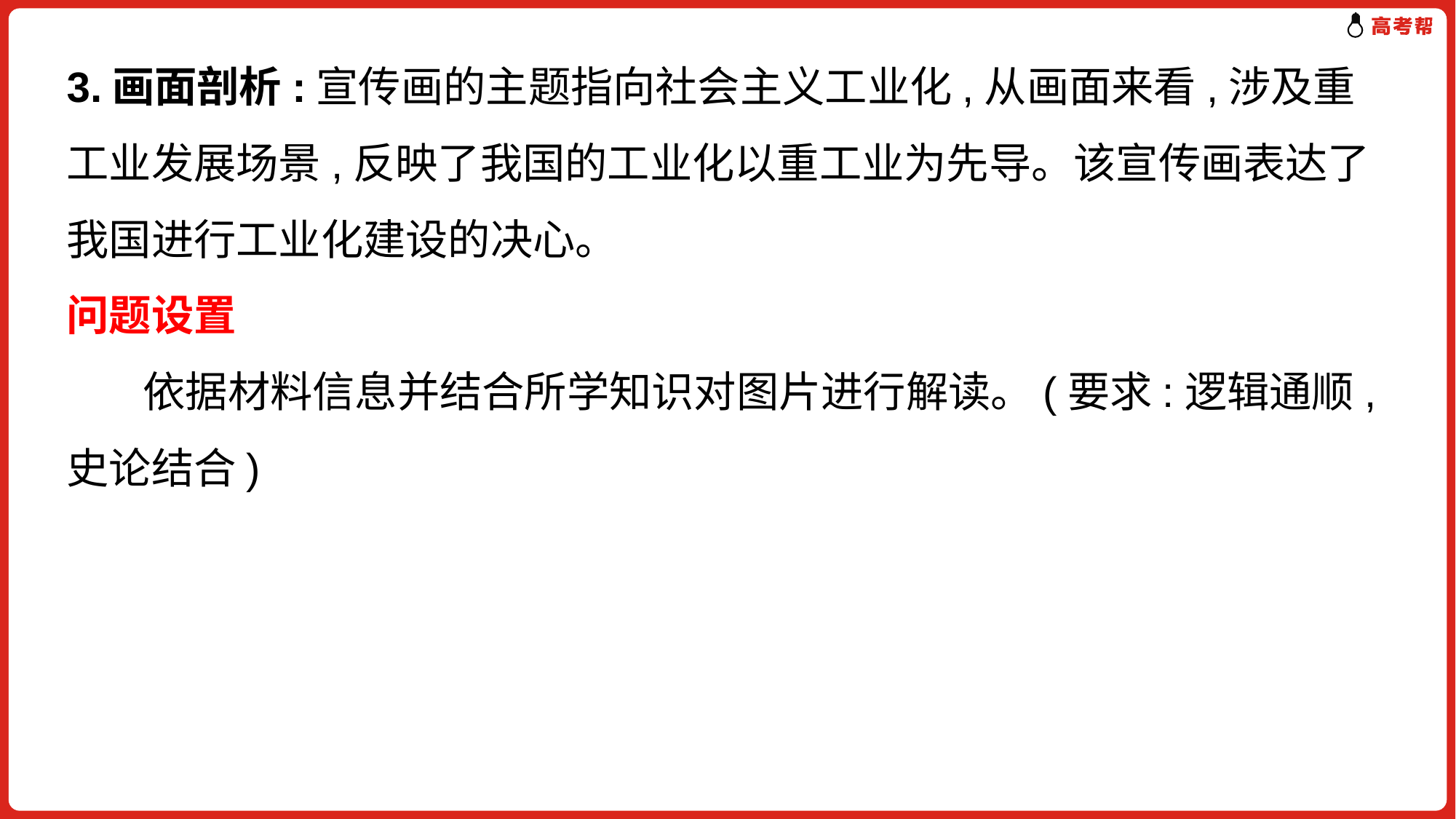

3.画面剖析:宣传画的主题指向社会主义工业化,从画面来看,涉及重工业发展场景,反映了我国的工业化以重工业为先导。该宣传画表达了我国进行工业化建设的决心。
问题设置
       依据材料信息并结合所学知识对图片进行解读。(要求:逻辑通顺,史论结合)